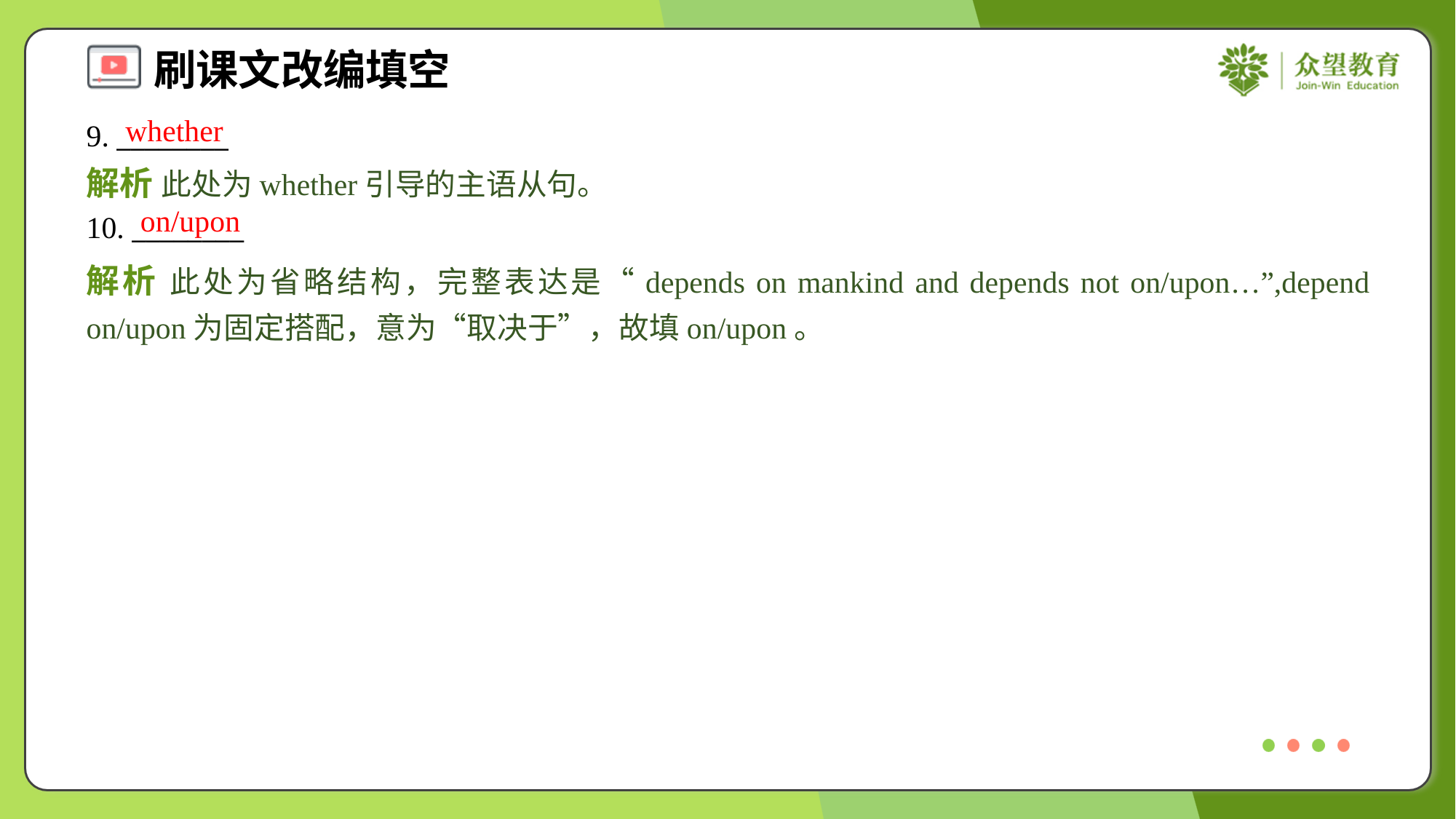

whether
9. ________
解析 此处为whether引导的主语从句。
on/upon
10. ________
解析 此处为省略结构，完整表达是“depends on mankind and depends not on/upon…”,depend on/upon为固定搭配，意为“取决于”，故填on/upon。